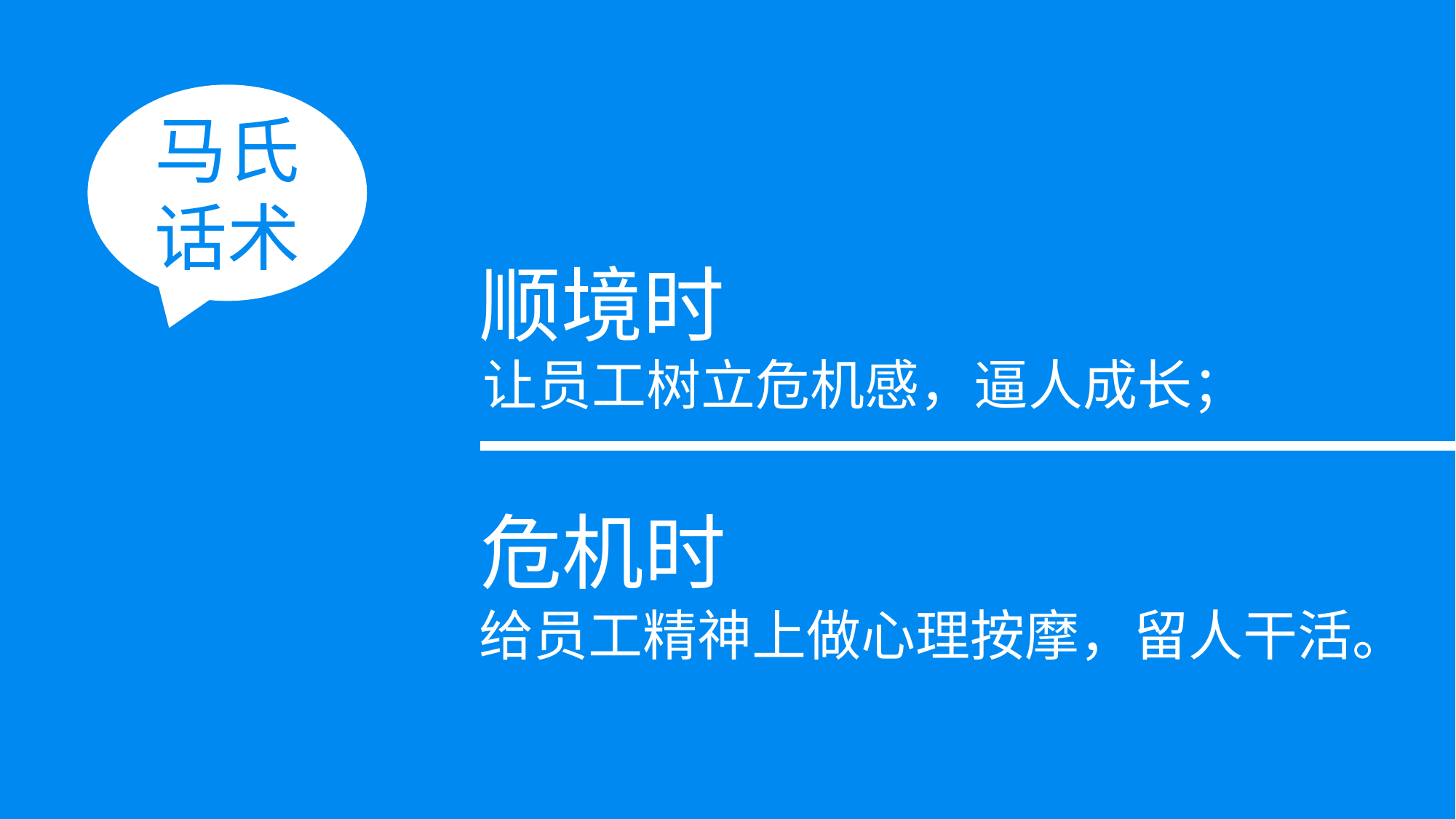

马氏
话术
顺境时
让员工树立危机感，逼人成长；
危机时
给员工精神上做心理按摩，留人干活。